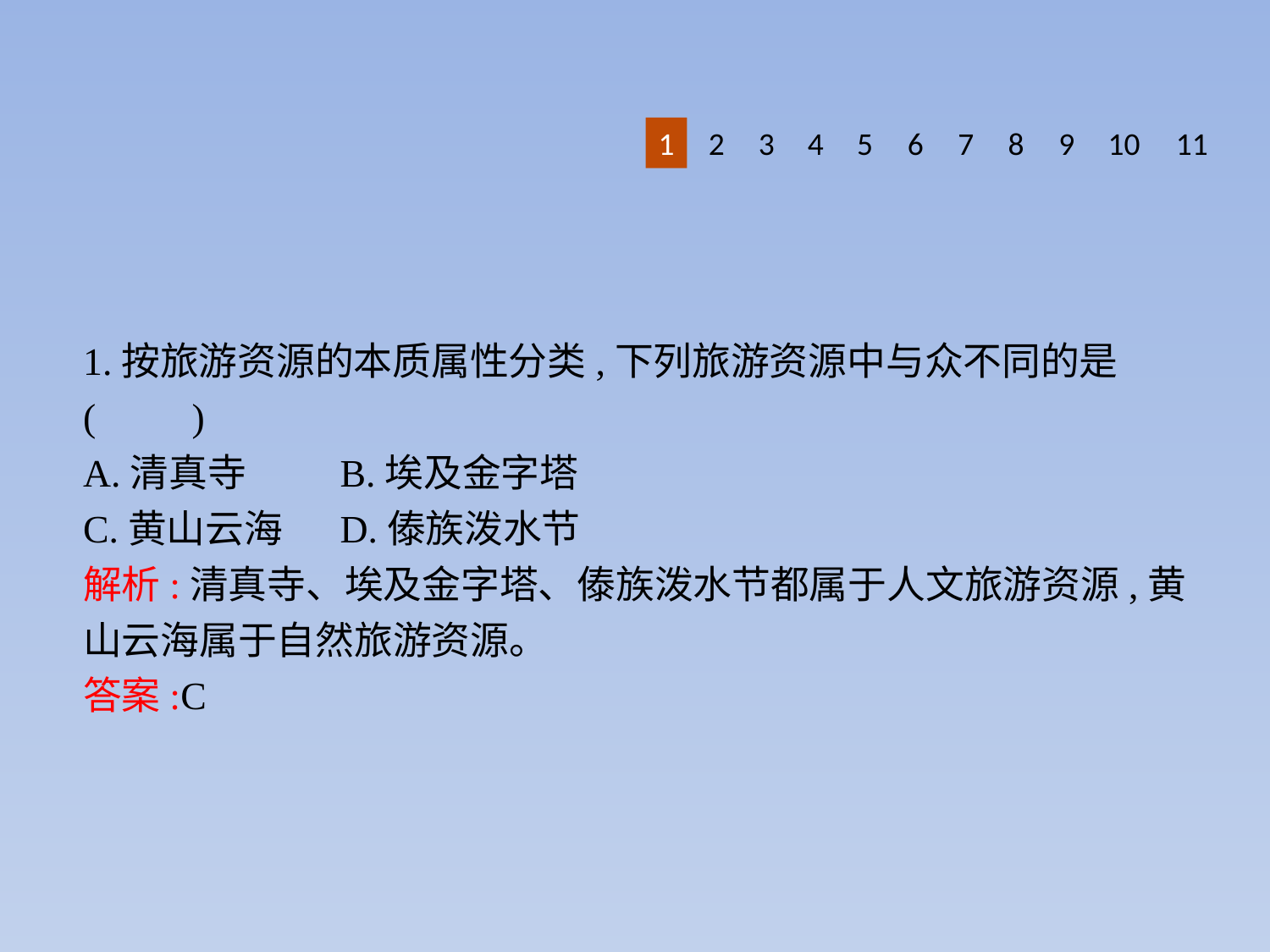

1
2
3
4
5
6
7
8
9
10
11
1.按旅游资源的本质属性分类,下列旅游资源中与众不同的是(　　)
A.清真寺	B.埃及金字塔
C.黄山云海	D.傣族泼水节
解析:清真寺、埃及金字塔、傣族泼水节都属于人文旅游资源,黄山云海属于自然旅游资源。
答案:C